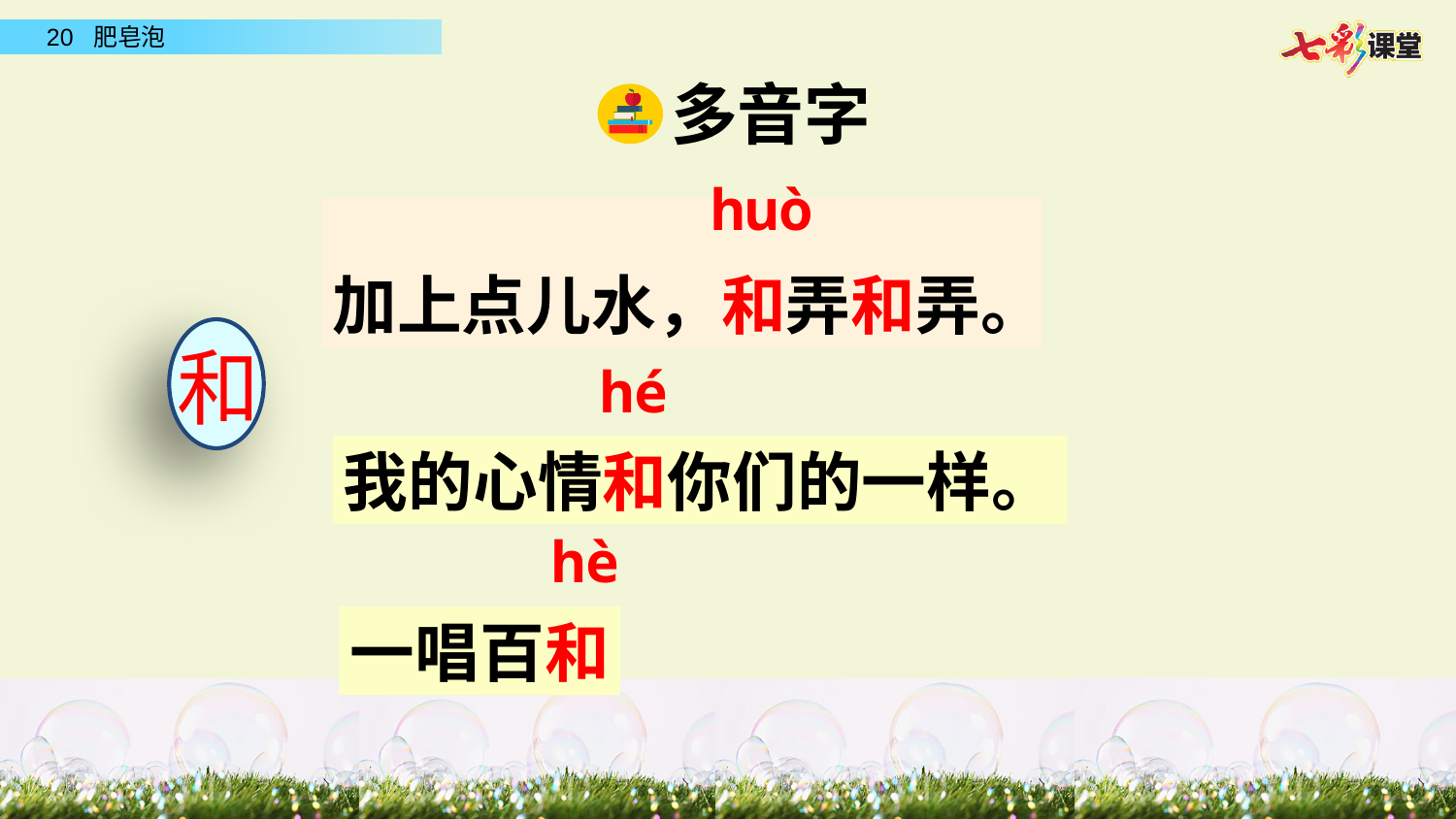

多音字

huò
加上点儿水，和弄和弄。

和
hé
我的心情和你们的一样。
hè
一唱百和